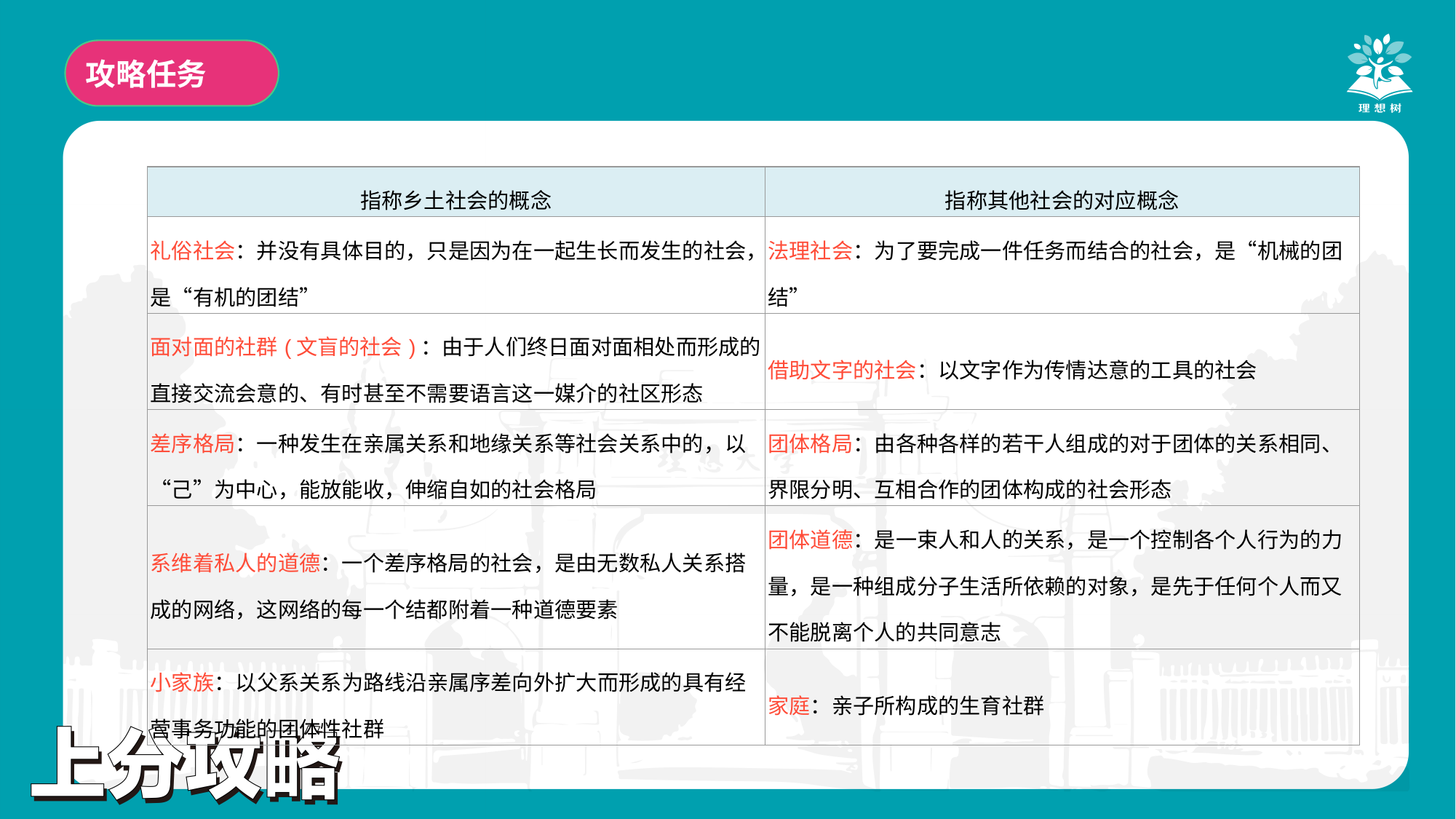

攻略任务
| 指称乡土社会的概念 | 指称其他社会的对应概念 |
| --- | --- |
| 礼俗社会：并没有具体目的，只是因为在一起生长而发生的社会，是“有机的团结” | 法理社会：为了要完成一件任务而结合的社会，是“机械的团结” |
| 面对面的社群(文盲的社会)：由于人们终日面对面相处而形成的直接交流会意的、有时甚至不需要语言这一媒介的社区形态 | 借助文字的社会：以文字作为传情达意的工具的社会 |
| 差序格局：一种发生在亲属关系和地缘关系等社会关系中的，以“己”为中心，能放能收，伸缩自如的社会格局 | 团体格局：由各种各样的若干人组成的对于团体的关系相同、界限分明、互相合作的团体构成的社会形态 |
| 系维着私人的道德：一个差序格局的社会，是由无数私人关系搭成的网络，这网络的每一个结都附着一种道德要素 | 团体道德：是一束人和人的关系，是一个控制各个人行为的力量，是一种组成分子生活所依赖的对象，是先于任何个人而又不能脱离个人的共同意志 |
| 小家族：以父系关系为路线沿亲属序差向外扩大而形成的具有经营事务功能的团体性社群 | 家庭：亲子所构成的生育社群 |